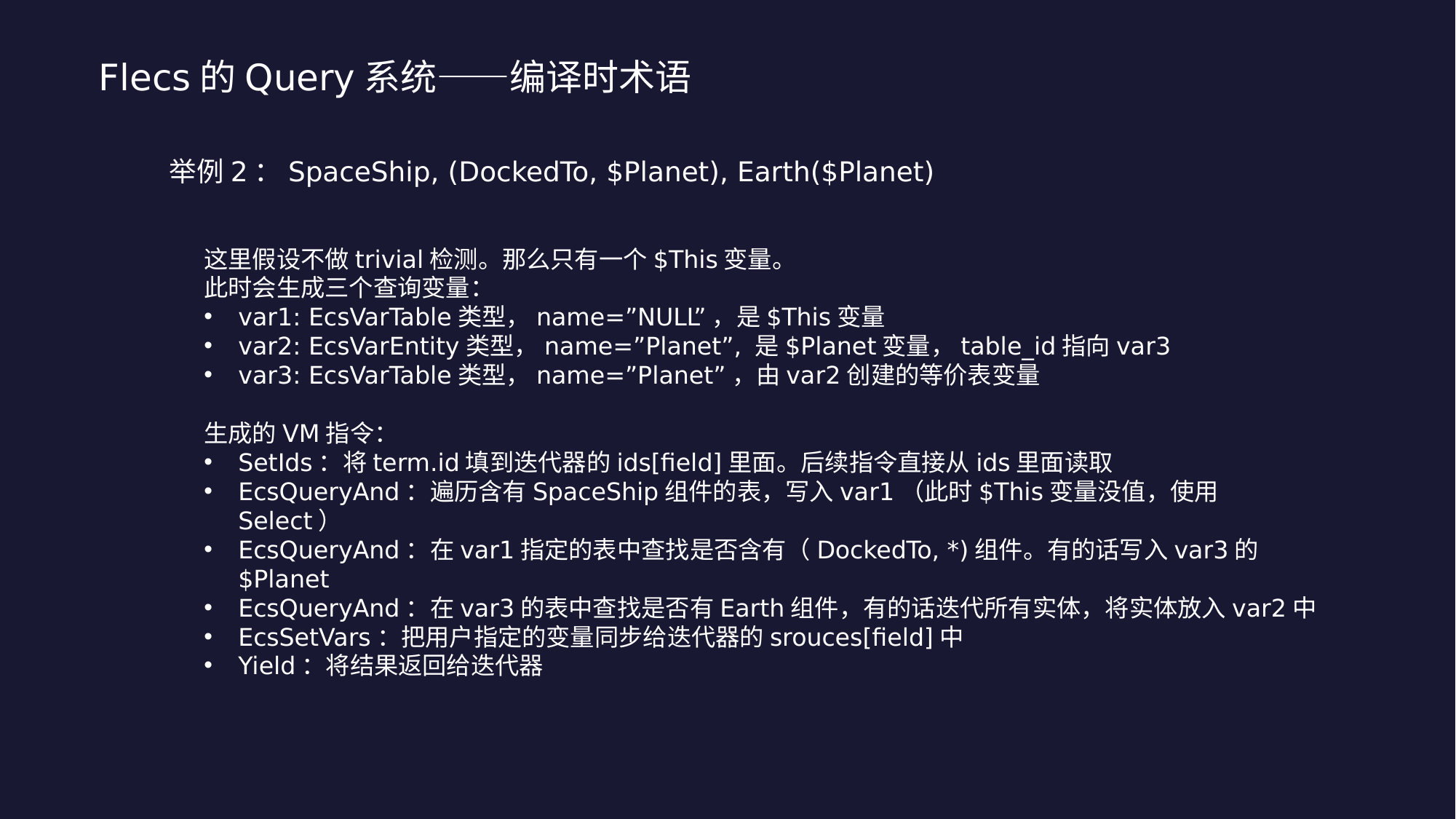

Flecs的Query系统——编译时术语
举例2：SpaceShip, (DockedTo, $Planet), Earth($Planet)
这里假设不做trivial检测。那么只有一个$This变量。
此时会生成三个查询变量：
var1: EcsVarTable类型，name=”NULL”，是$This变量
var2: EcsVarEntity类型，name=”Planet”, 是$Planet变量，table_id指向var3
var3: EcsVarTable类型，name=”Planet”，由var2创建的等价表变量

生成的VM指令：
SetIds：将term.id填到迭代器的ids[field]里面。后续指令直接从ids里面读取
EcsQueryAnd：遍历含有SpaceShip组件的表，写入var1（此时$This变量没值，使用Select）
EcsQueryAnd：在var1指定的表中查找是否含有（DockedTo, *)组件。有的话写入var3的$Planet
EcsQueryAnd：在var3的表中查找是否有Earth组件，有的话迭代所有实体，将实体放入var2中
EcsSetVars：把用户指定的变量同步给迭代器的srouces[field]中
Yield：将结果返回给迭代器